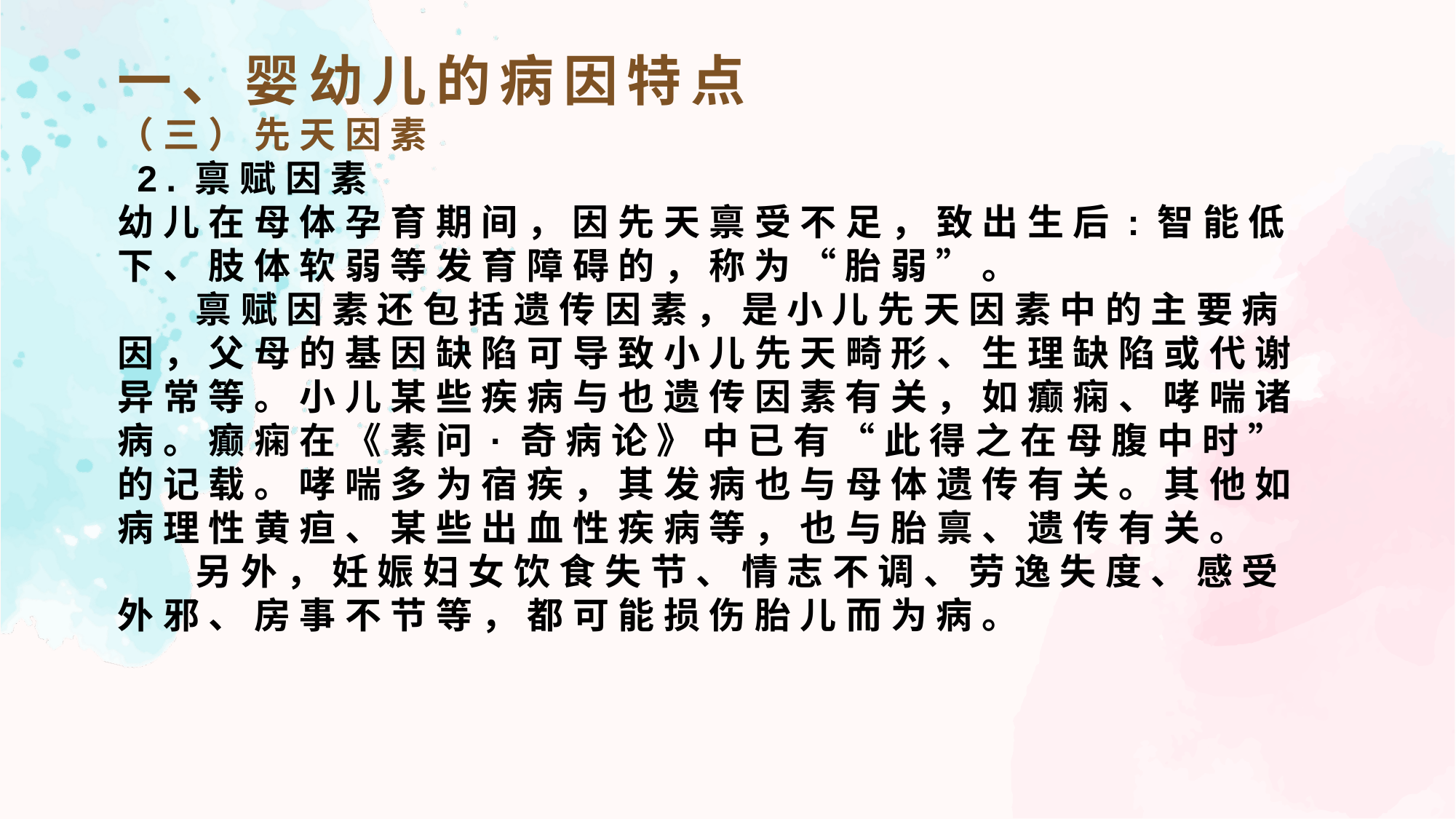

一、婴幼儿的病因特点
（三）先天因素
 2.禀赋因素
幼儿在母体孕育期间，因先天禀受不足，致出生后:智能低下、肢体软弱等发育障碍的，称为“胎弱”。
    禀赋因素还包括遗传因素，是小儿先天因素中的主要病因，父母的基因缺陷可导致小儿先天畸形、生理缺陷或代谢异常等。小儿某些疾病与也遗传因素有关，如癫痫、哮喘诸病。癫痫在《素问·奇病论》中已有“此得之在母腹中时”的记载。哮喘多为宿疾，其发病也与母体遗传有关。其他如病理性黄疸、某些出血性疾病等，也与胎禀、遗传有关。
    另外，妊娠妇女饮食失节、情志不调、劳逸失度、感受外邪、房事不节等，都可能损伤胎儿而为病。